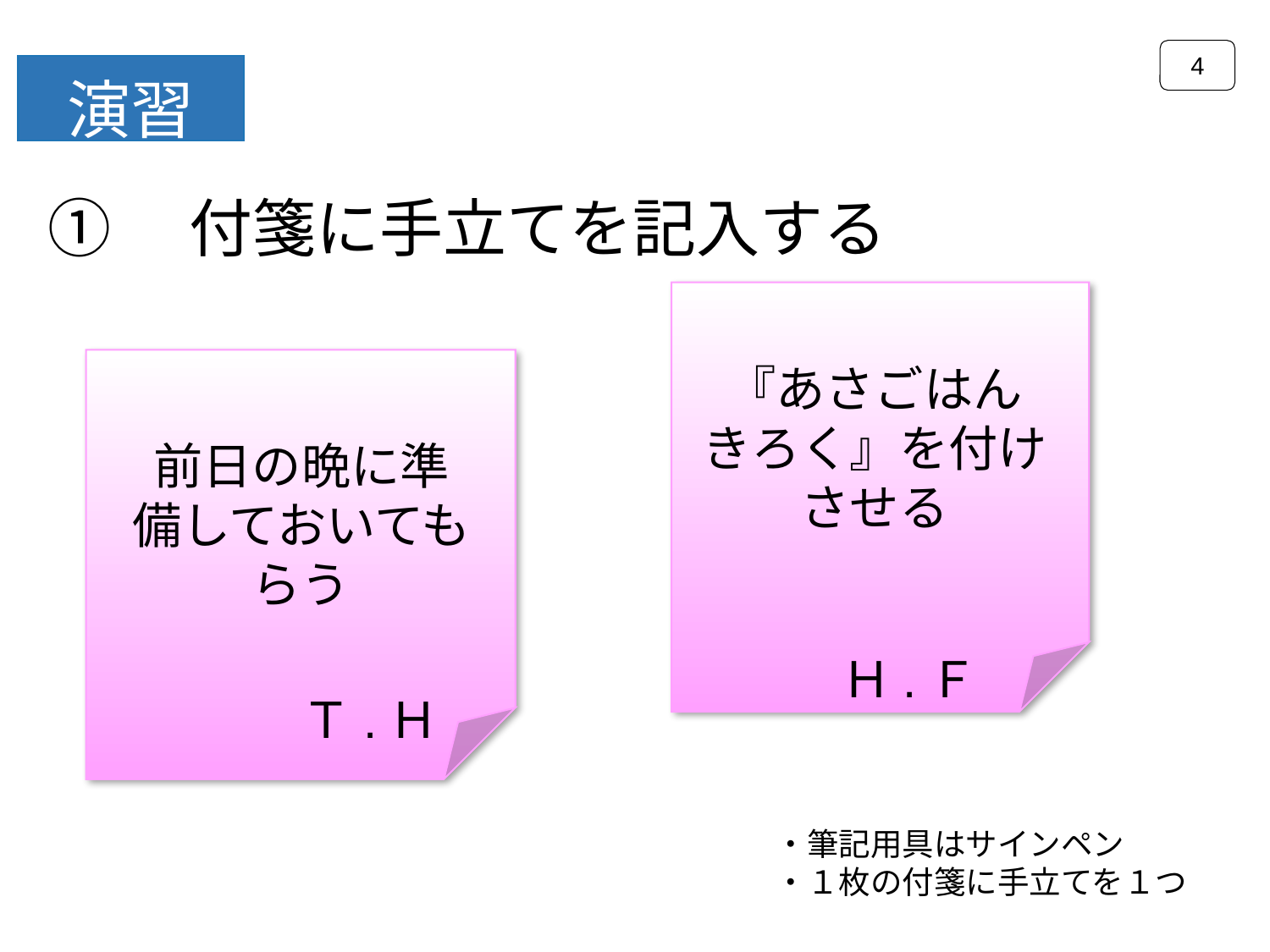

4
演習
①　付箋に手立てを記入する

『あさごはん
きろく』を付けさせる
Ｈ.Ｆ

前日の晩に準備しておいてもらう
Ｔ.Ｈ
・筆記用具はサインペン
・１枚の付箋に手立てを１つ